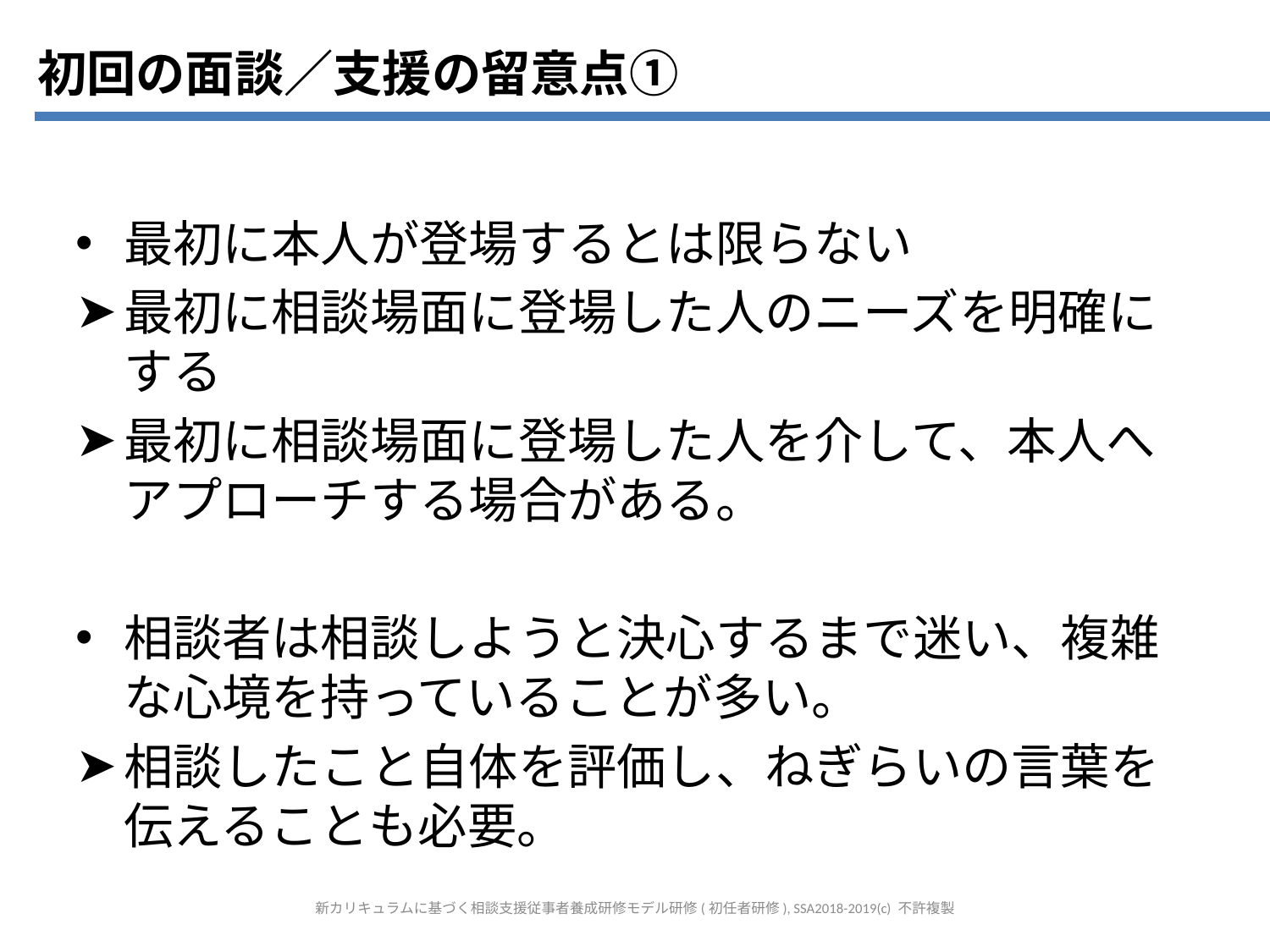

初回の面談／支援の留意点①
最初に本人が登場するとは限らない
最初に相談場面に登場した人のニーズを明確にする
最初に相談場面に登場した人を介して、本人へアプローチする場合がある。

相談者は相談しようと決心するまで迷い、複雑な心境を持っていることが多い。
相談したこと自体を評価し、ねぎらいの言葉を伝えることも必要。

新カリキュラムに基づく相談支援従事者養成研修モデル研修(初任者研修), SSA2018-2019(c) 不許複製